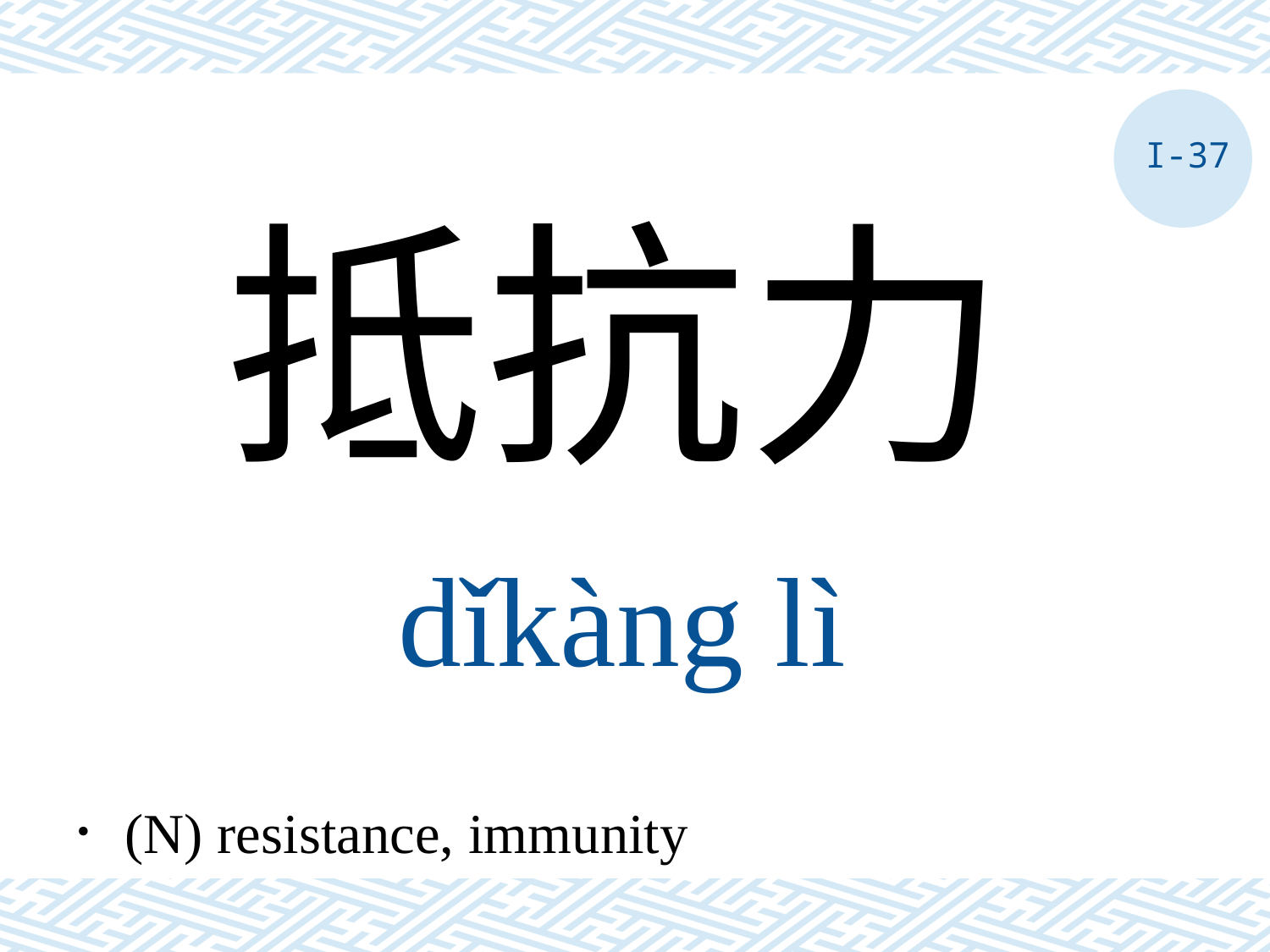

I-37

抵抗力
dǐkàng lì
．(N) resistance, immunity